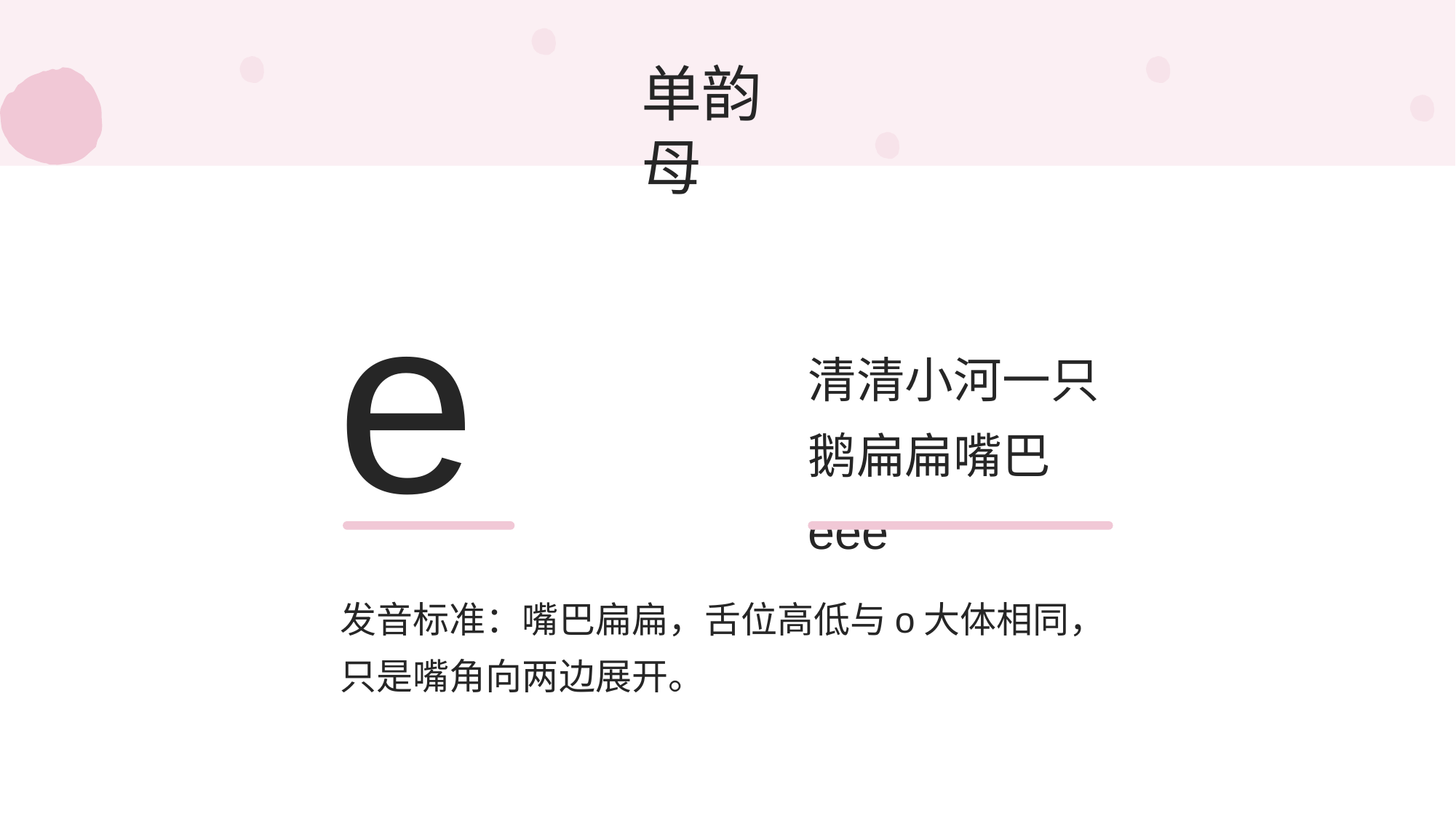

单韵母
e
清清小河一只鹅扁扁嘴巴eee

发音标准：嘴巴扁扁，舌位高低与o大体相同，只是嘴角向两边展开。